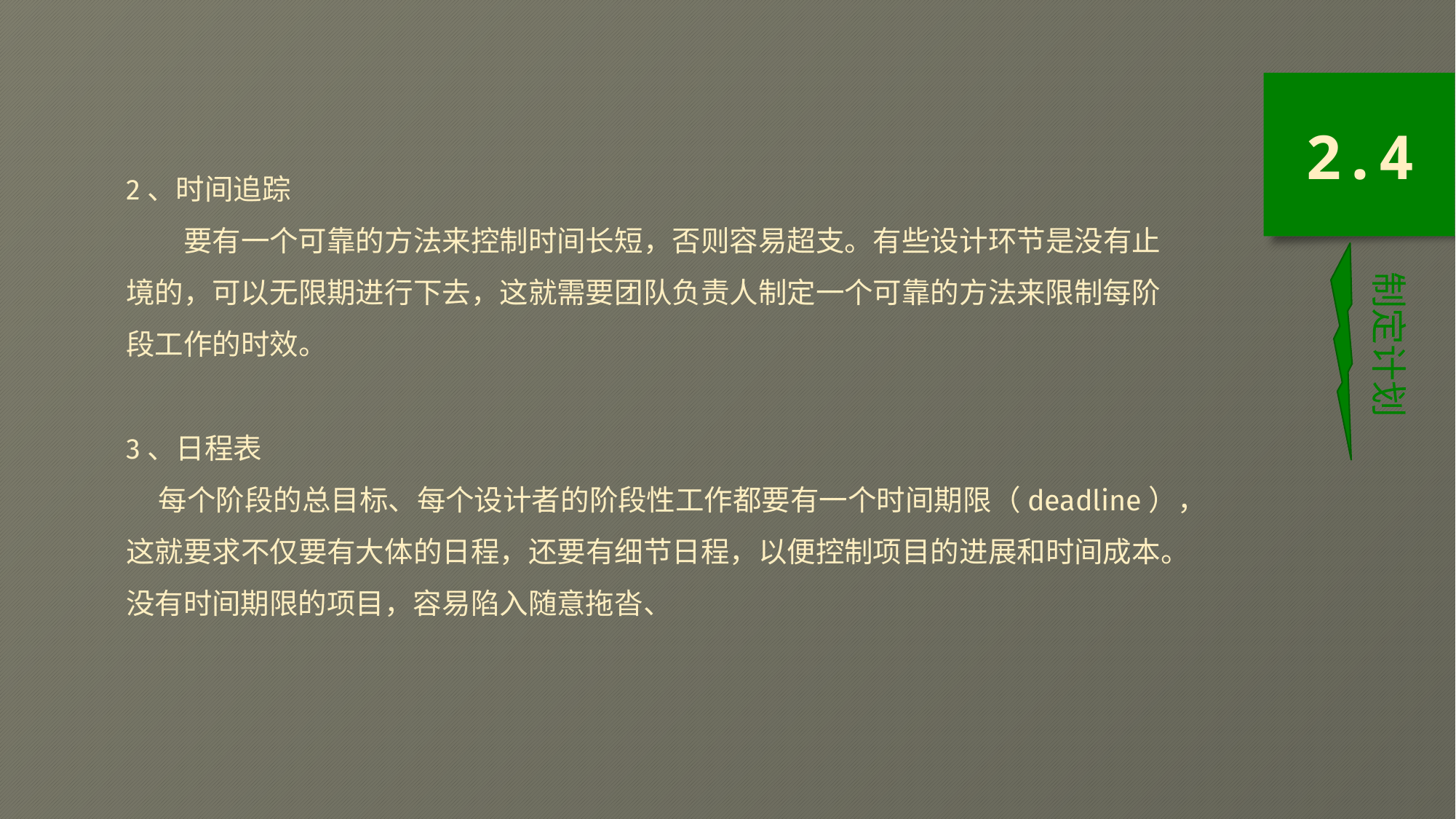

2、时间追踪
　　要有一个可靠的方法来控制时间长短，否则容易超支。有些设计环节是没有止境的，可以无限期进行下去，这就需要团队负责人制定一个可靠的方法来限制每阶段工作的时效。

3、日程表
    每个阶段的总目标、每个设计者的阶段性工作都要有一个时间期限（deadline），这就要求不仅要有大体的日程，还要有细节日程，以便控制项目的进展和时间成本。没有时间期限的项目，容易陷入随意拖沓、
2.4

制定计划